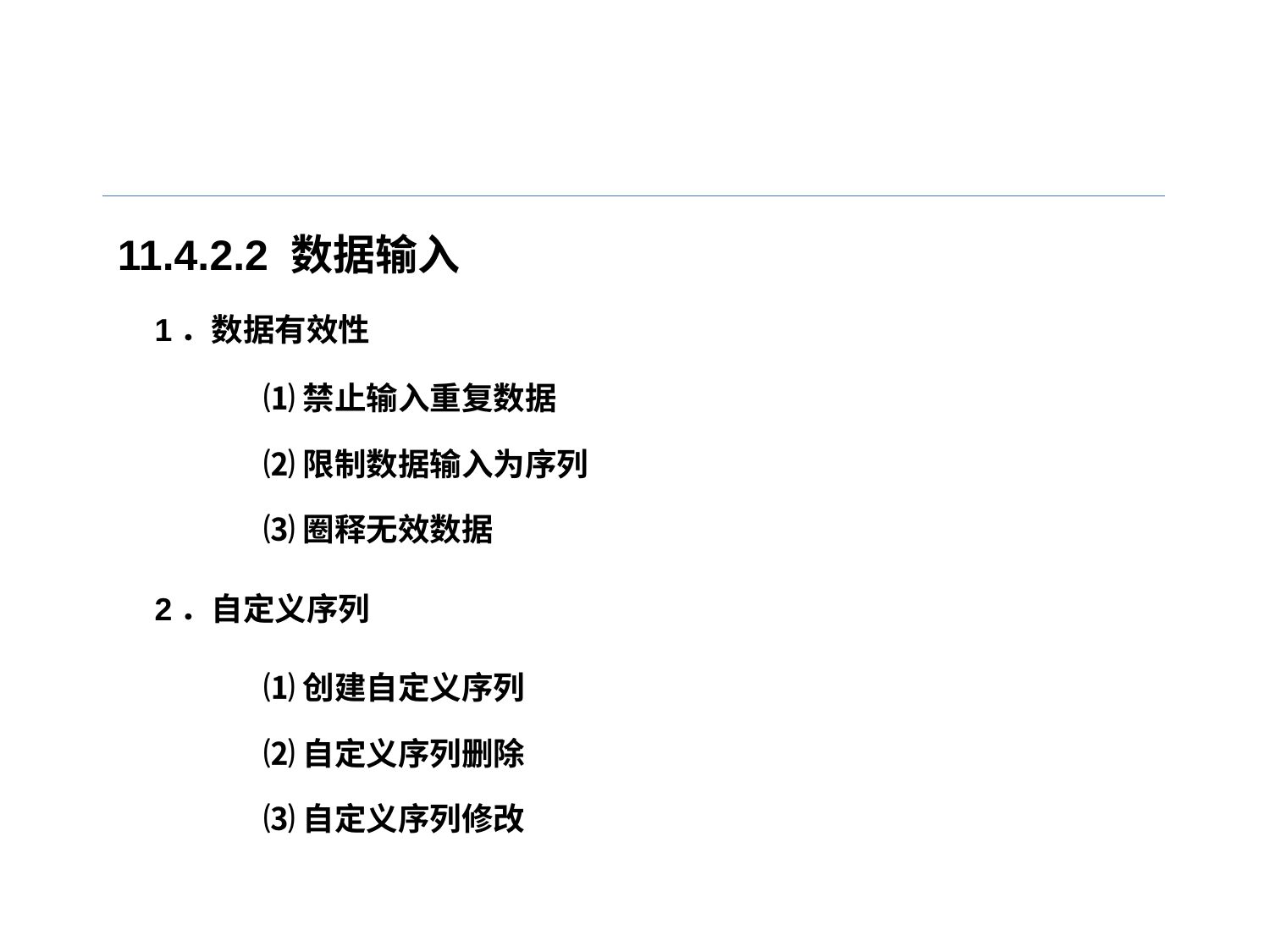

11.4.2.2 数据输入
1．数据有效性
⑴禁止输入重复数据
⑵限制数据输入为序列
⑶圈释无效数据
2．自定义序列
⑴创建自定义序列
⑵自定义序列删除
⑶自定义序列修改